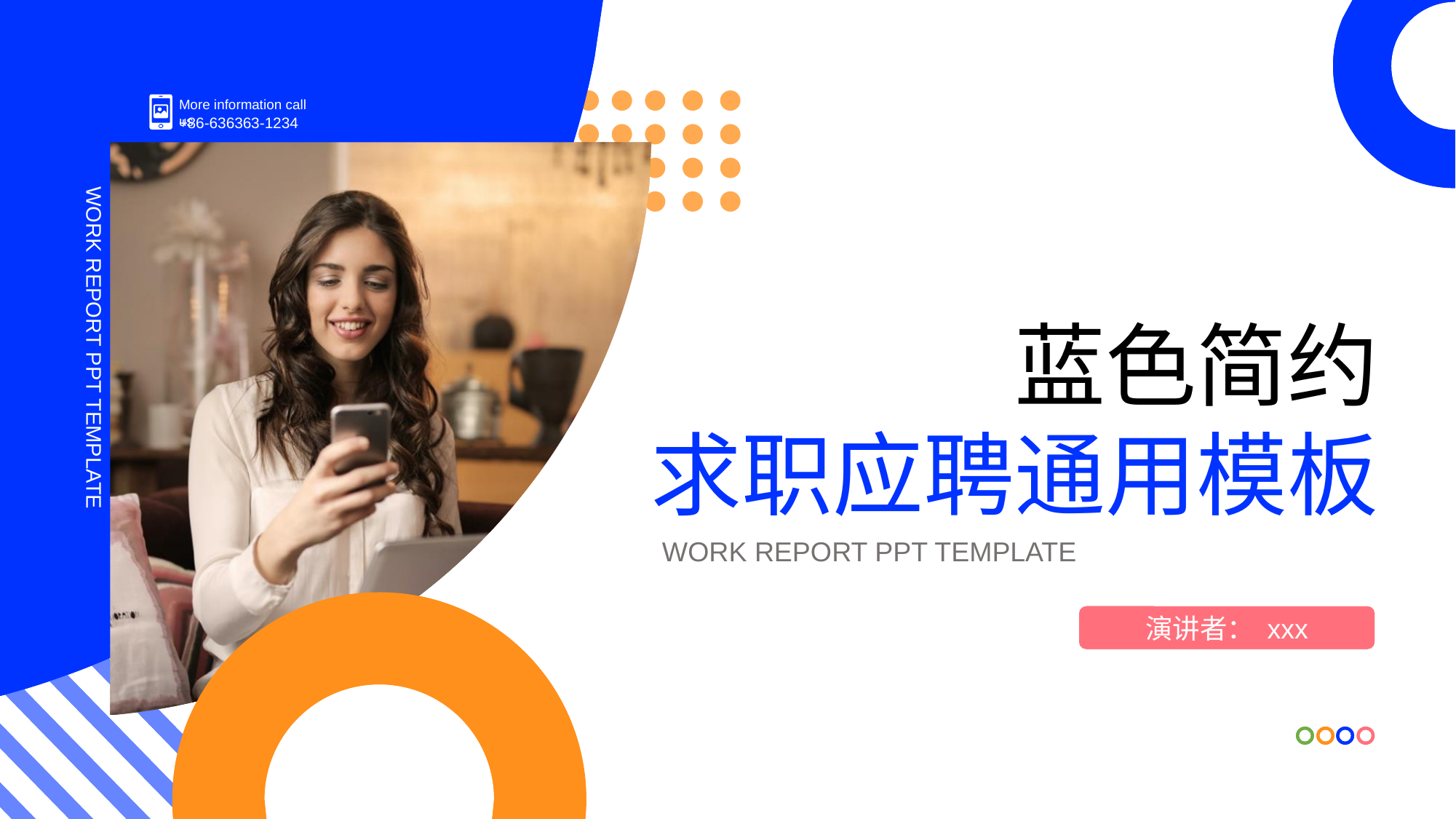

More information call us
+86-636363-1234

WORK REPORT PPT TEMPLATE
蓝色简约
求职应聘通用模板
WORK REPORT PPT TEMPLATE

演讲者： xxx